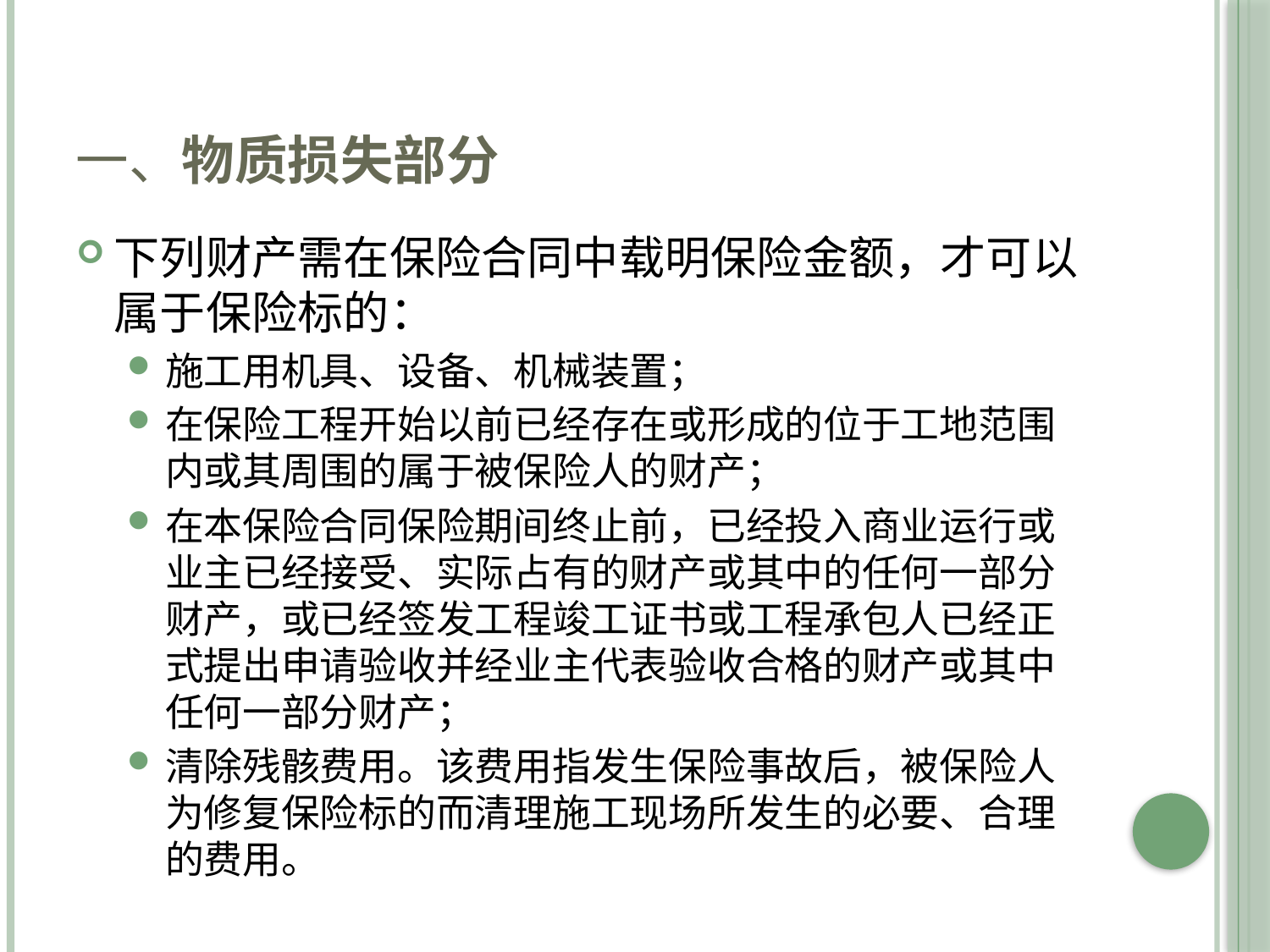

# 一、物质损失部分
下列财产需在保险合同中载明保险金额，才可以属于保险标的：
施工用机具、设备、机械装置；
在保险工程开始以前已经存在或形成的位于工地范围内或其周围的属于被保险人的财产；
在本保险合同保险期间终止前，已经投入商业运行或业主已经接受、实际占有的财产或其中的任何一部分财产，或已经签发工程竣工证书或工程承包人已经正式提出申请验收并经业主代表验收合格的财产或其中任何一部分财产；
清除残骸费用。该费用指发生保险事故后，被保险人为修复保险标的而清理施工现场所发生的必要、合理的费用。